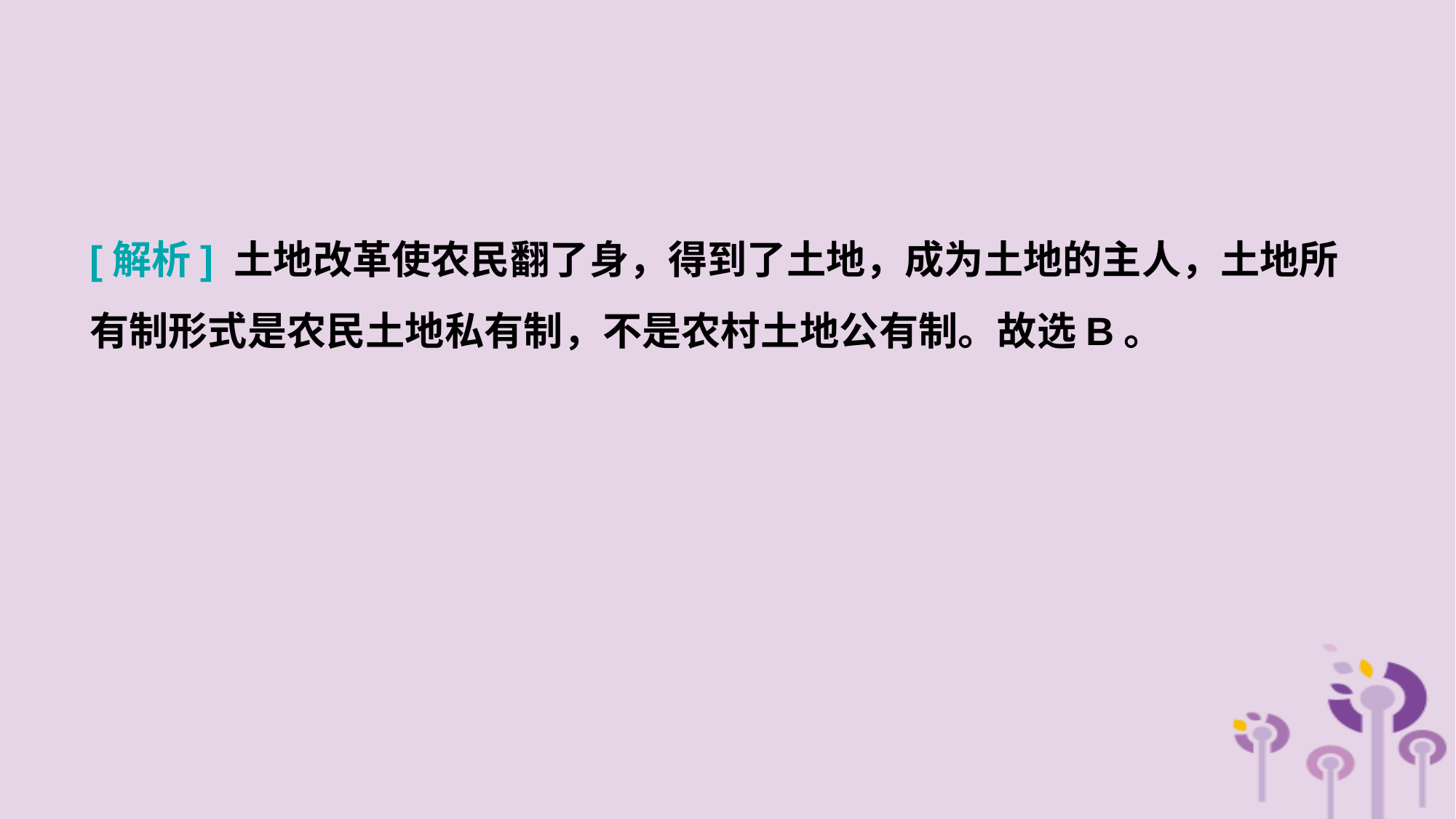

[解析] 土地改革使农民翻了身，得到了土地，成为土地的主人，土地所有制形式是农民土地私有制，不是农村土地公有制。故选B。